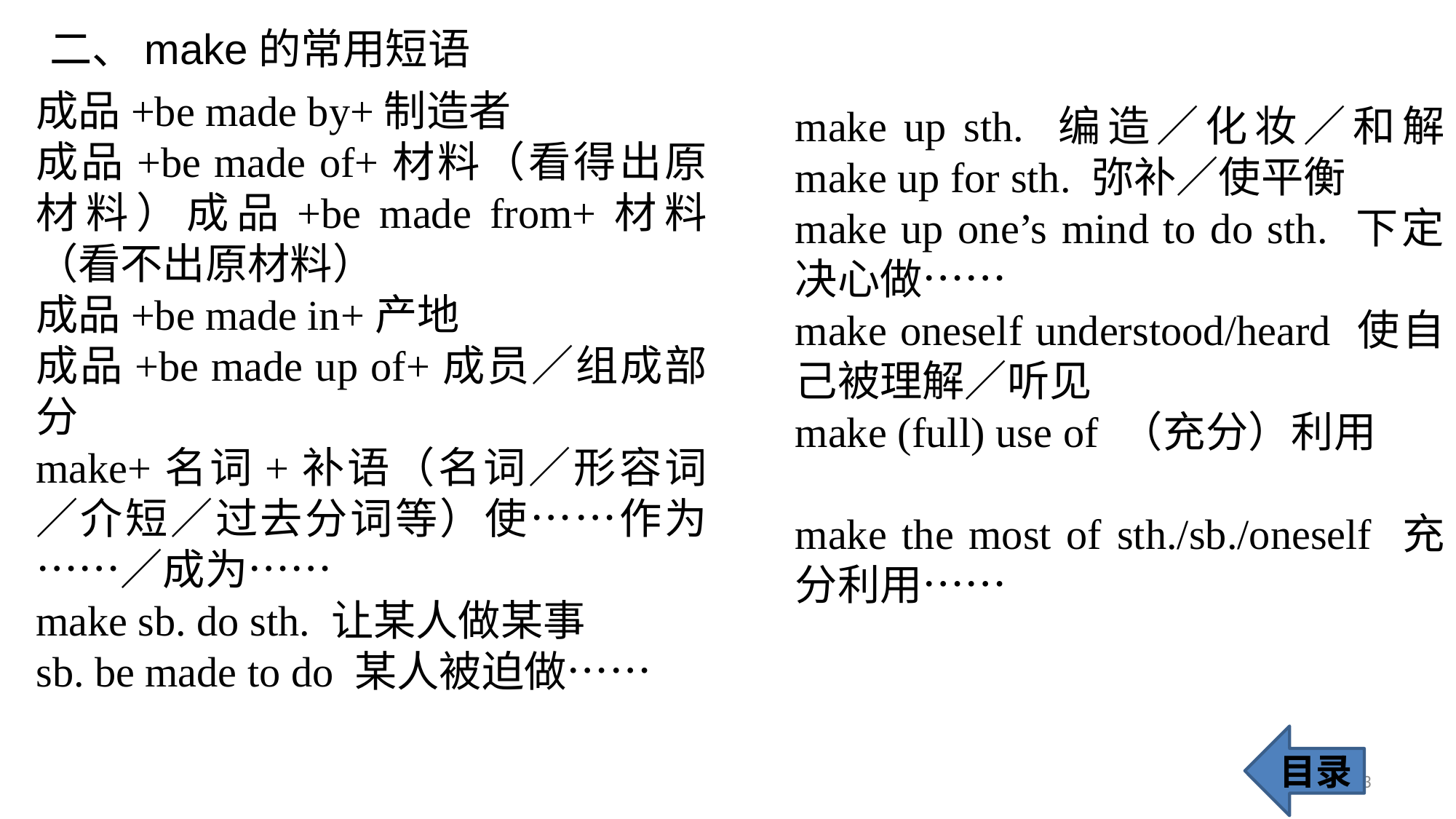

二、make的常用短语
成品+be made by+制造者
成品+be made of+材料（看得出原材料）成品+be made from+材料（看不出原材料）
成品+be made in+产地
成品+be made up of+成员／组成部分
make+名词+补语（名词／形容词／介短／过去分词等）使……作为……／成为……
make sb. do sth. 让某人做某事
sb. be made to do 某人被迫做……

make up sth. 编造／化妆／和解 make up for sth. 弥补／使平衡
make up one’s mind to do sth. 下定决心做……
make oneself understood/heard 使自己被理解／听见
make (full) use of （充分）利用
make the most of sth./sb./oneself 充分利用……
目录
73